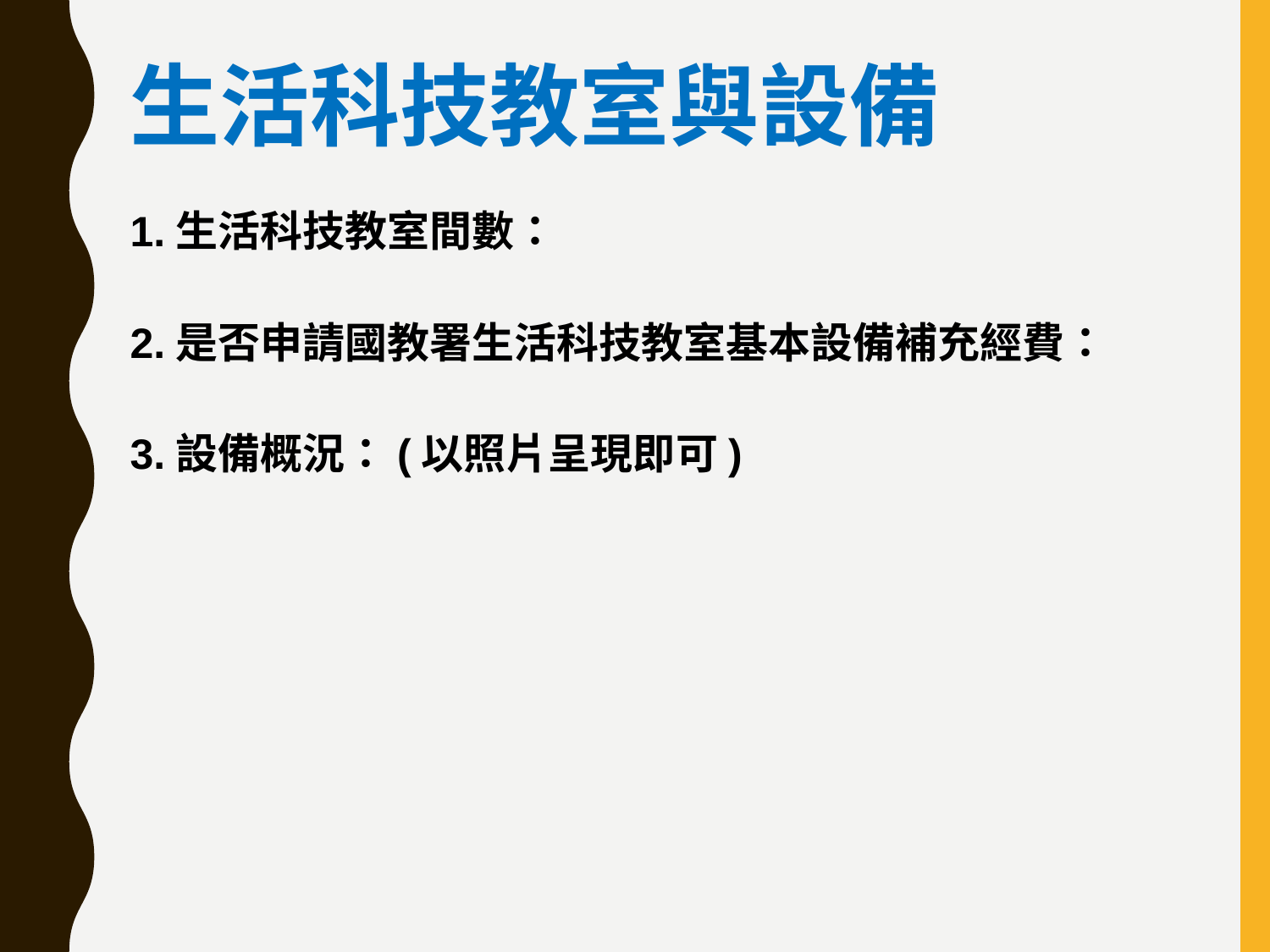

# 生活科技教室與設備
1.生活科技教室間數：

2.是否申請國教署生活科技教室基本設備補充經費：

3.設備概況：(以照片呈現即可)